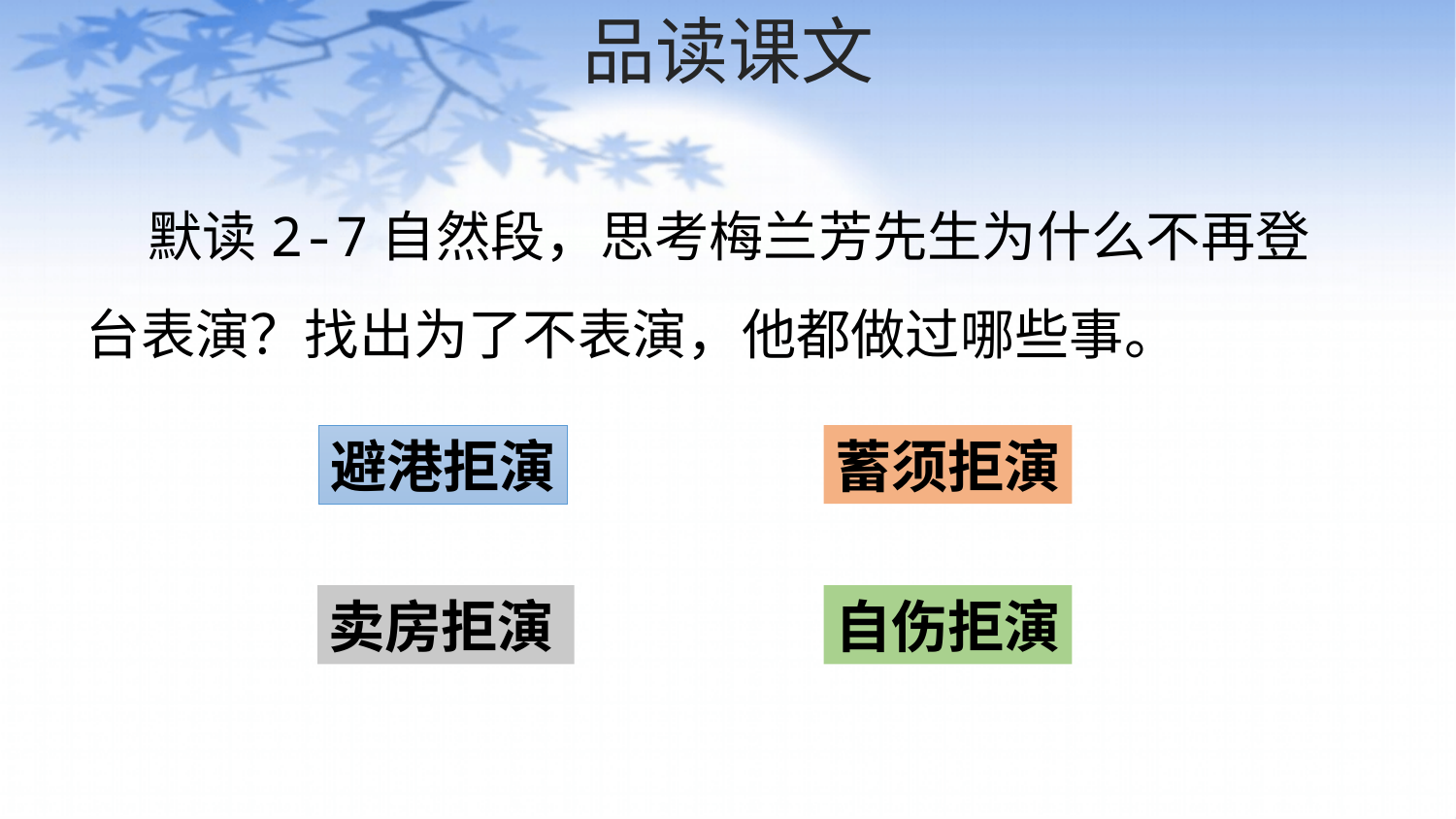

# 品读课文
    默读2-7自然段，思考梅兰芳先生为什么不再登台表演？找出为了不表演，他都做过哪些事。
避港拒演
蓄须拒演
自伤拒演
卖房拒演